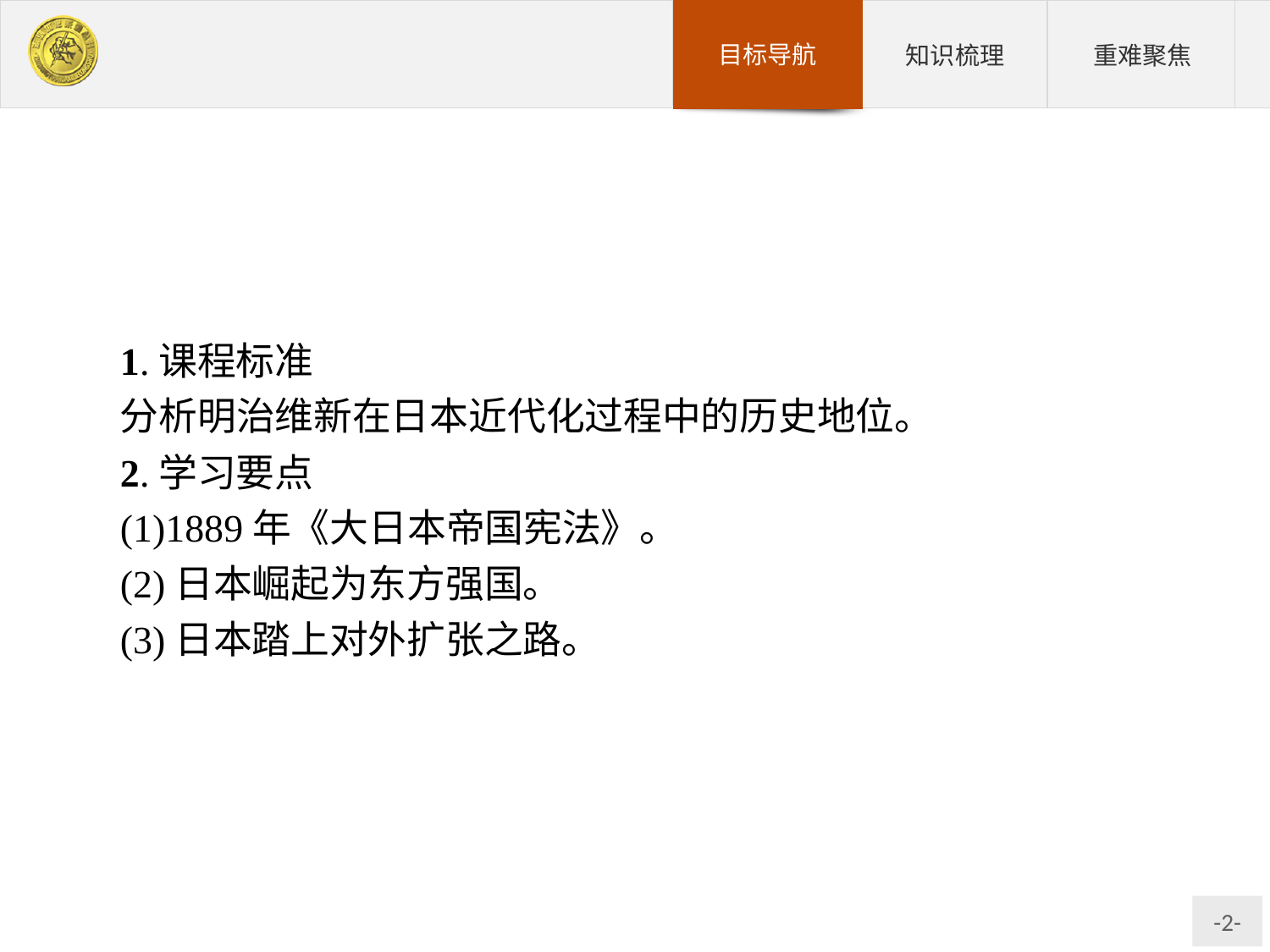

1.课程标准
分析明治维新在日本近代化过程中的历史地位。
2.学习要点
(1)1889年《大日本帝国宪法》。
(2)日本崛起为东方强国。
(3)日本踏上对外扩张之路。